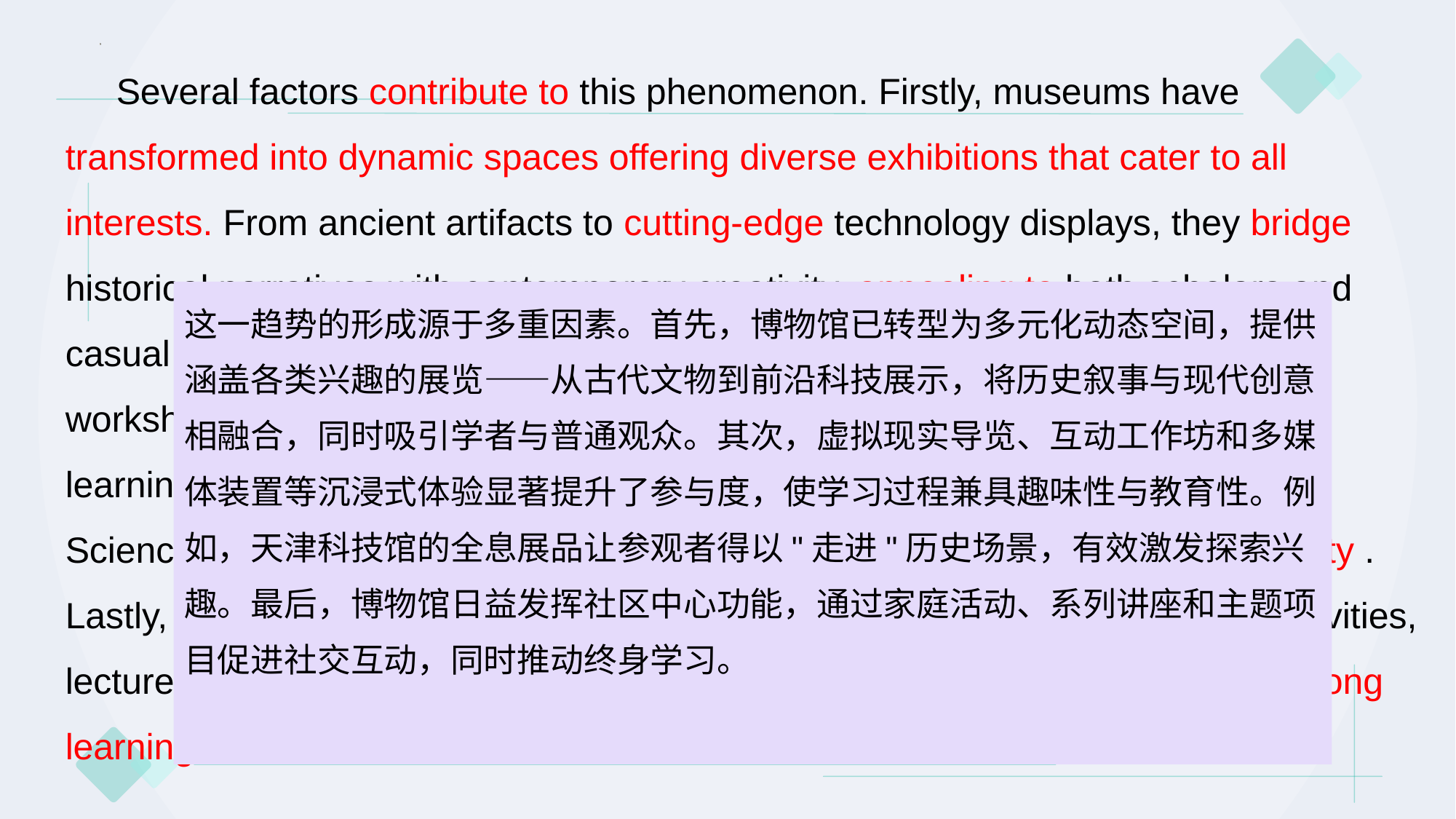

Several factors contribute to this phenomenon. Firstly, museums have transformed into dynamic spaces offering diverse exhibitions that cater to all interests. From ancient artifacts to cutting-edge technology displays, they bridge historical narratives with contemporary creativity, appealing to both scholars and casual visitors . Secondly, interactive experiences such as virtual reality tours, workshops, and multimedia installations have enhanced engagement, making learning immersive and enjoyable. For instance, holographic exhibits in Tianjin Science Museum allow visitors to "step into" historical scenes, sparking curiosity . Lastly, museums increasingly serve as community centers. Family-friendly activities, lecture series, and themed events foster social interaction while promoting lifelong learning.

这一趋势的形成源于多重因素。首先，博物馆已转型为多元化动态空间，提供涵盖各类兴趣的展览——从古代文物到前沿科技展示，将历史叙事与现代创意相融合，同时吸引学者与普通观众。其次，虚拟现实导览、互动工作坊和多媒体装置等沉浸式体验显著提升了参与度，使学习过程兼具趣味性与教育性。例如，天津科技馆的全息展品让参观者得以"走进"历史场景，有效激发探索兴趣。最后，博物馆日益发挥社区中心功能，通过家庭活动、系列讲座和主题项目促进社交互动，同时推动终身学习。